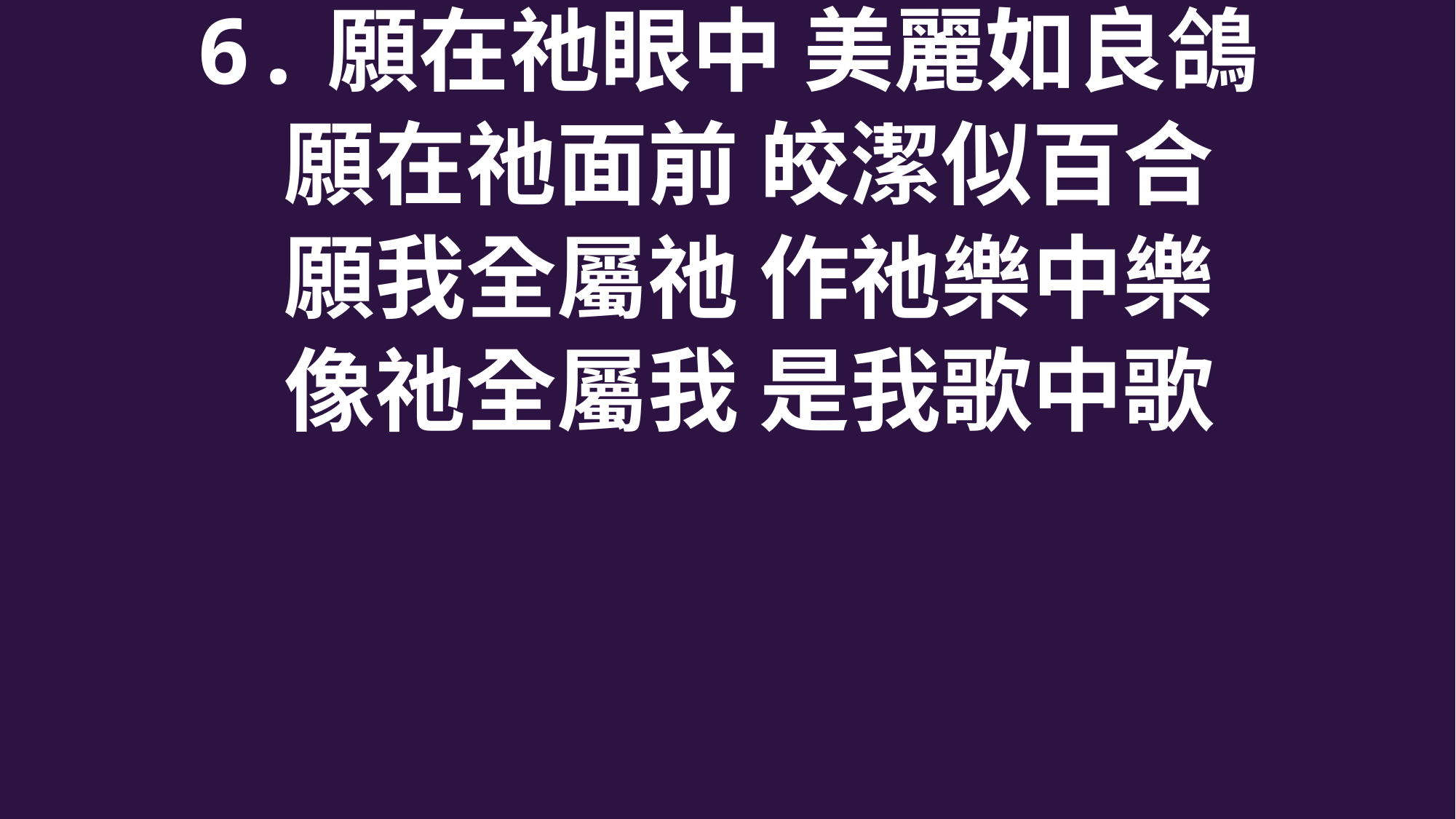

6.願在祂眼中 美麗如良鴿
 願在祂面前 皎潔似百合
 願我全屬祂 作祂樂中樂
 像祂全屬我 是我歌中歌